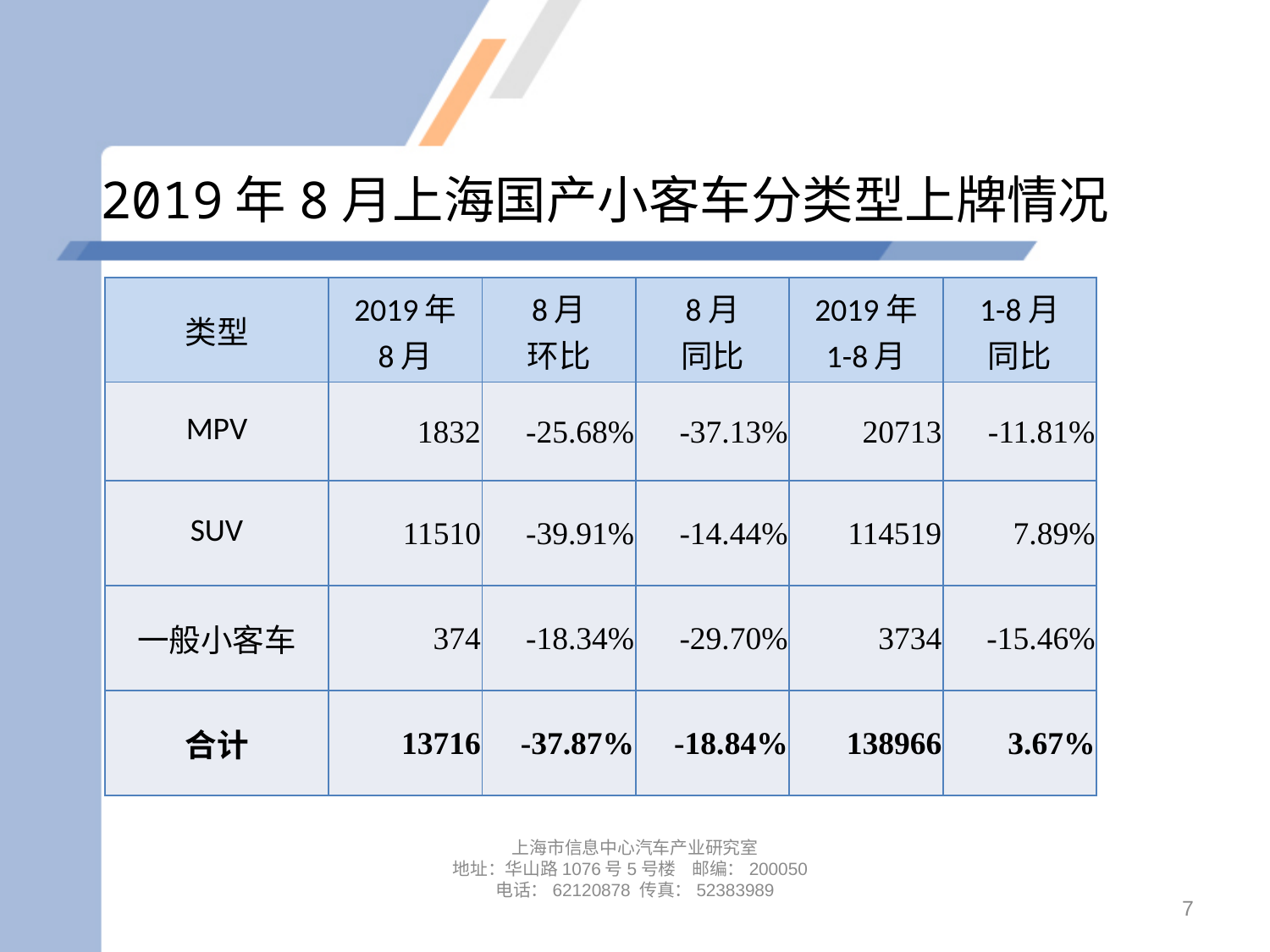

# 2019年8月上海国产小客车分类型上牌情况
| 类型 | 2019年 8月 | 8月 环比 | 8月 同比 | 2019年 1-8月 | 1-8月 同比 |
| --- | --- | --- | --- | --- | --- |
| MPV | 1832 | -25.68% | -37.13% | 20713 | -11.81% |
| SUV | 11510 | -39.91% | -14.44% | 114519 | 7.89% |
| 一般小客车 | 374 | -18.34% | -29.70% | 3734 | -15.46% |
| 合计 | 13716 | -37.87% | -18.84% | 138966 | 3.67% |
上海市信息中心汽车产业研究室
地址：华山路1076号5号楼    邮编：200050
电话：62120878 传真：52383989

7